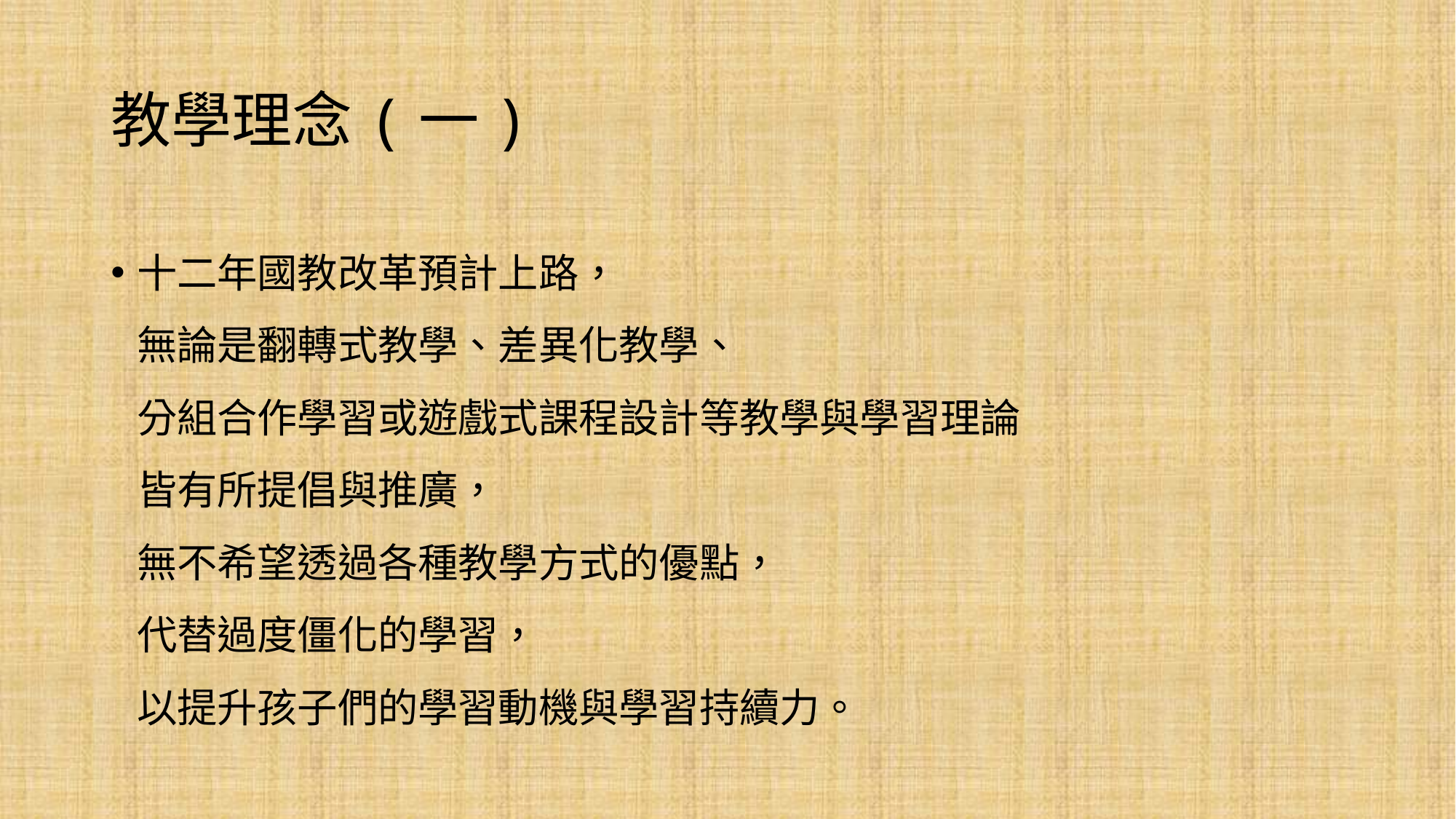

# 教學理念(一)
十二年國教改革預計上路，
無論是翻轉式教學、差異化教學、
分組合作學習或遊戲式課程設計等教學與學習理論
皆有所提倡與推廣，
無不希望透過各種教學方式的優點，
代替過度僵化的學習，
以提升孩子們的學習動機與學習持續力。